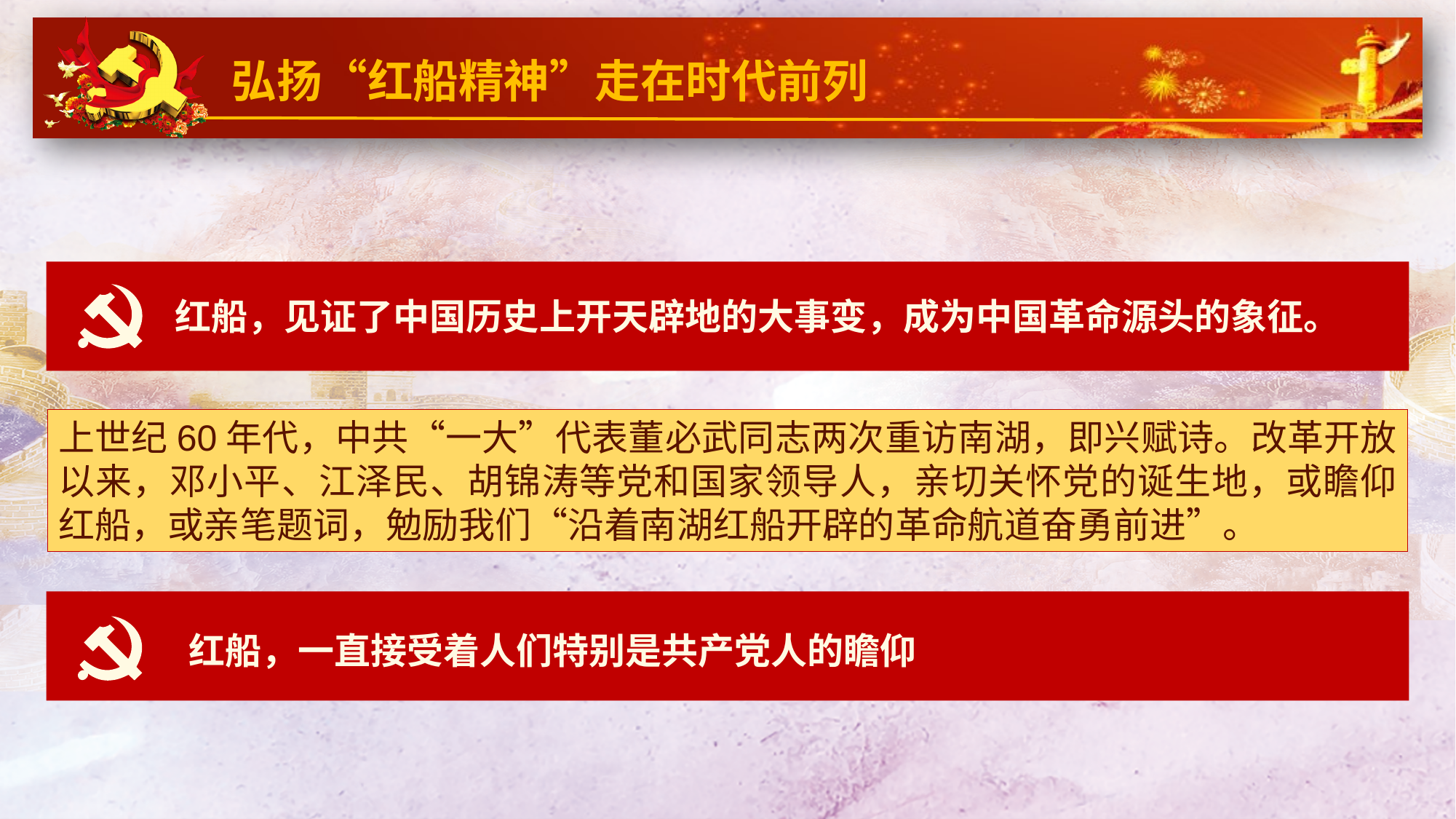

红船，见证了中国历史上开天辟地的大事变，成为中国革命源头的象征。
上世纪60年代，中共“一大”代表董必武同志两次重访南湖，即兴赋诗。改革开放以来，邓小平、江泽民、胡锦涛等党和国家领导人，亲切关怀党的诞生地，或瞻仰红船，或亲笔题词，勉励我们“沿着南湖红船开辟的革命航道奋勇前进”。

红船，一直接受着人们特别是共产党人的瞻仰